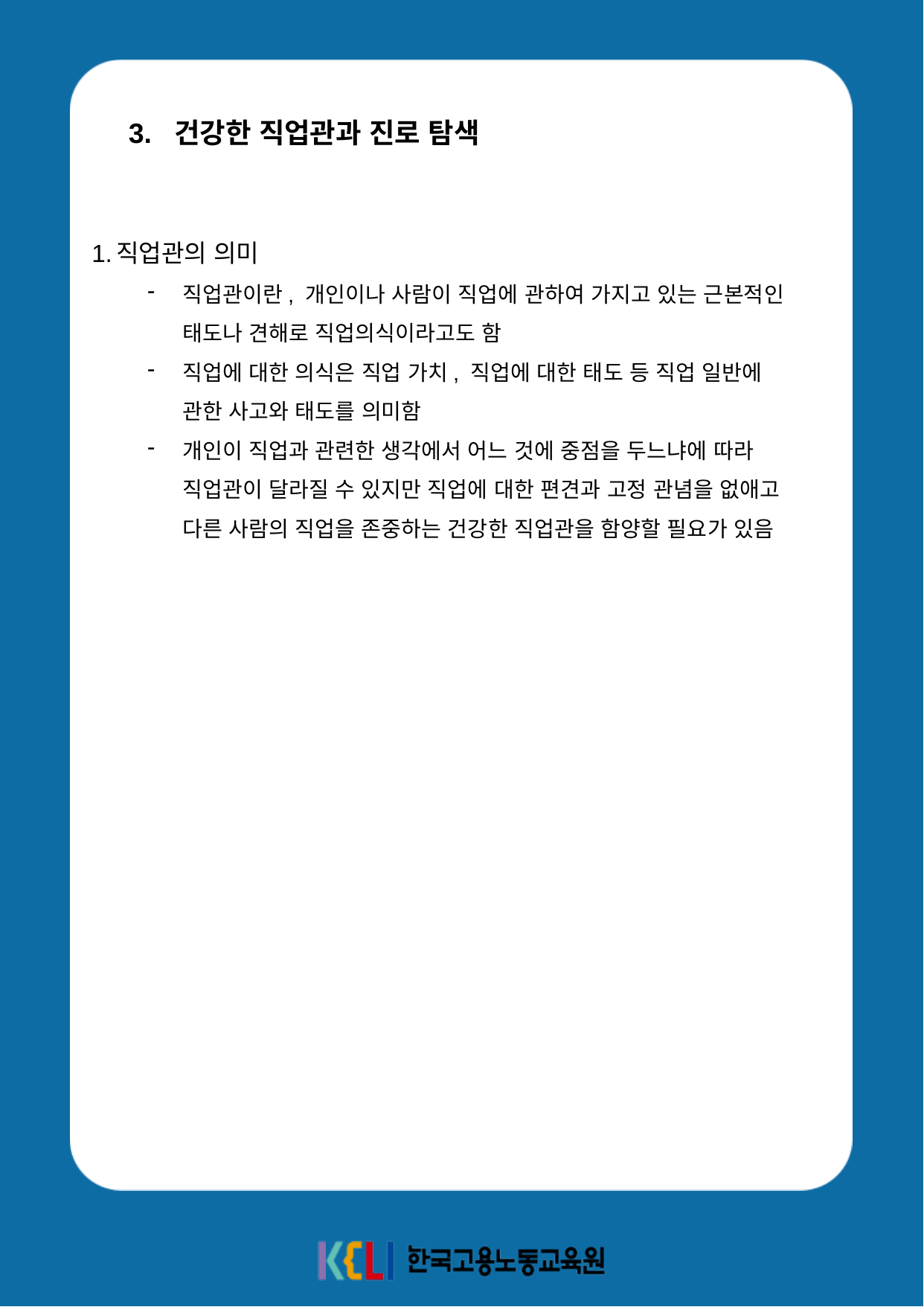

3.  건강한 직업관과 진로 탐색
직업관의 의미
직업관이란, 개인이나 사람이 직업에 관하여 가지고 있는 근본적인 태도나 견해로 직업의식이라고도 함
직업에 대한 의식은 직업 가치, 직업에 대한 태도 등 직업 일반에 관한 사고와 태도를 의미함
개인이 직업과 관련한 생각에서 어느 것에 중점을 두느냐에 따라 직업관이 달라질 수 있지만 직업에 대한 편견과 고정 관념을 없애고  다른 사람의 직업을 존중하는 건강한 직업관을 함양할 필요가 있음